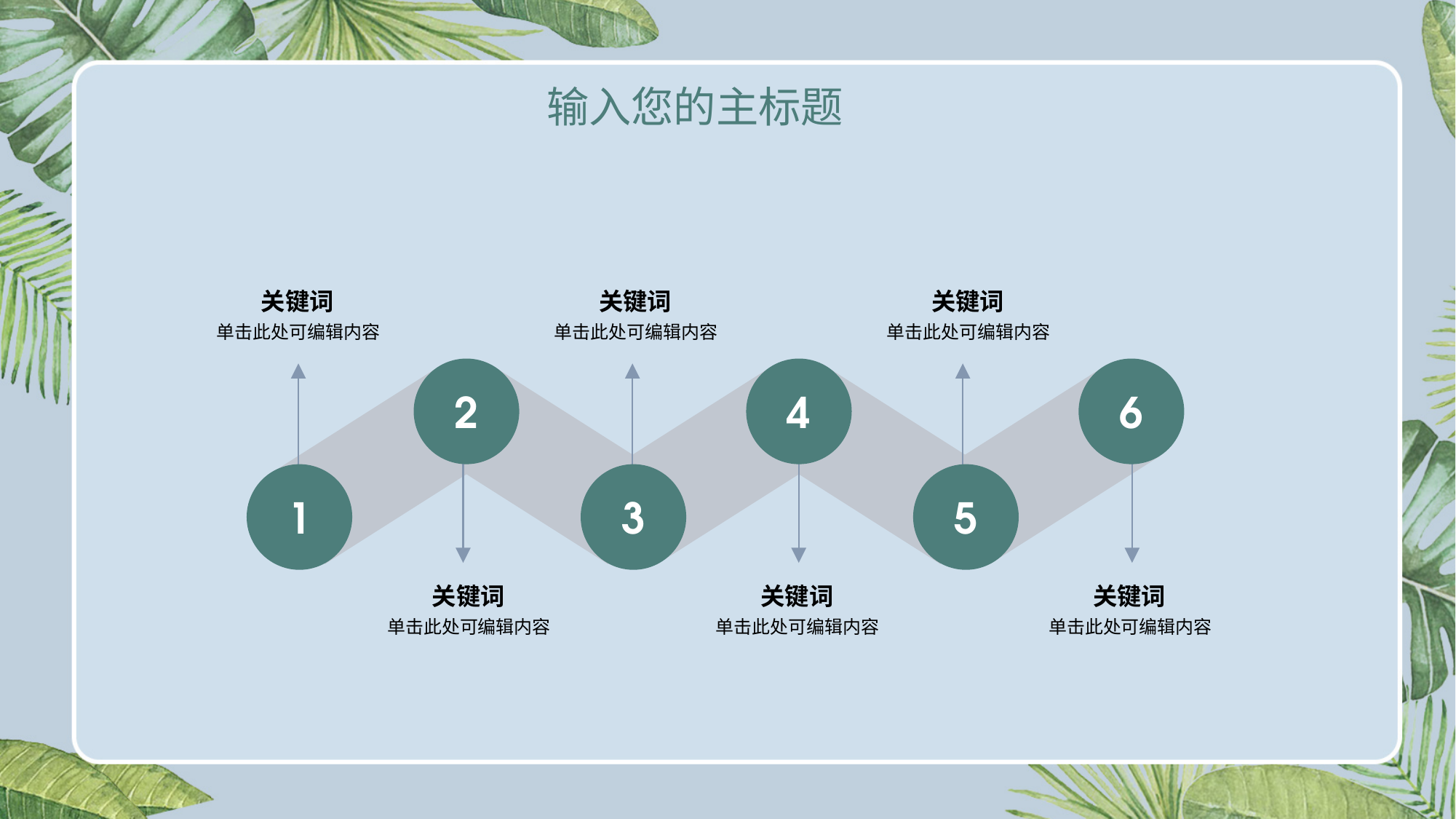

输入您的主标题
关键词
关键词
关键词
单击此处可编辑内容
单击此处可编辑内容
单击此处可编辑内容
2
4
6

1
3
5
关键词
关键词
关键词
单击此处可编辑内容
单击此处可编辑内容
单击此处可编辑内容